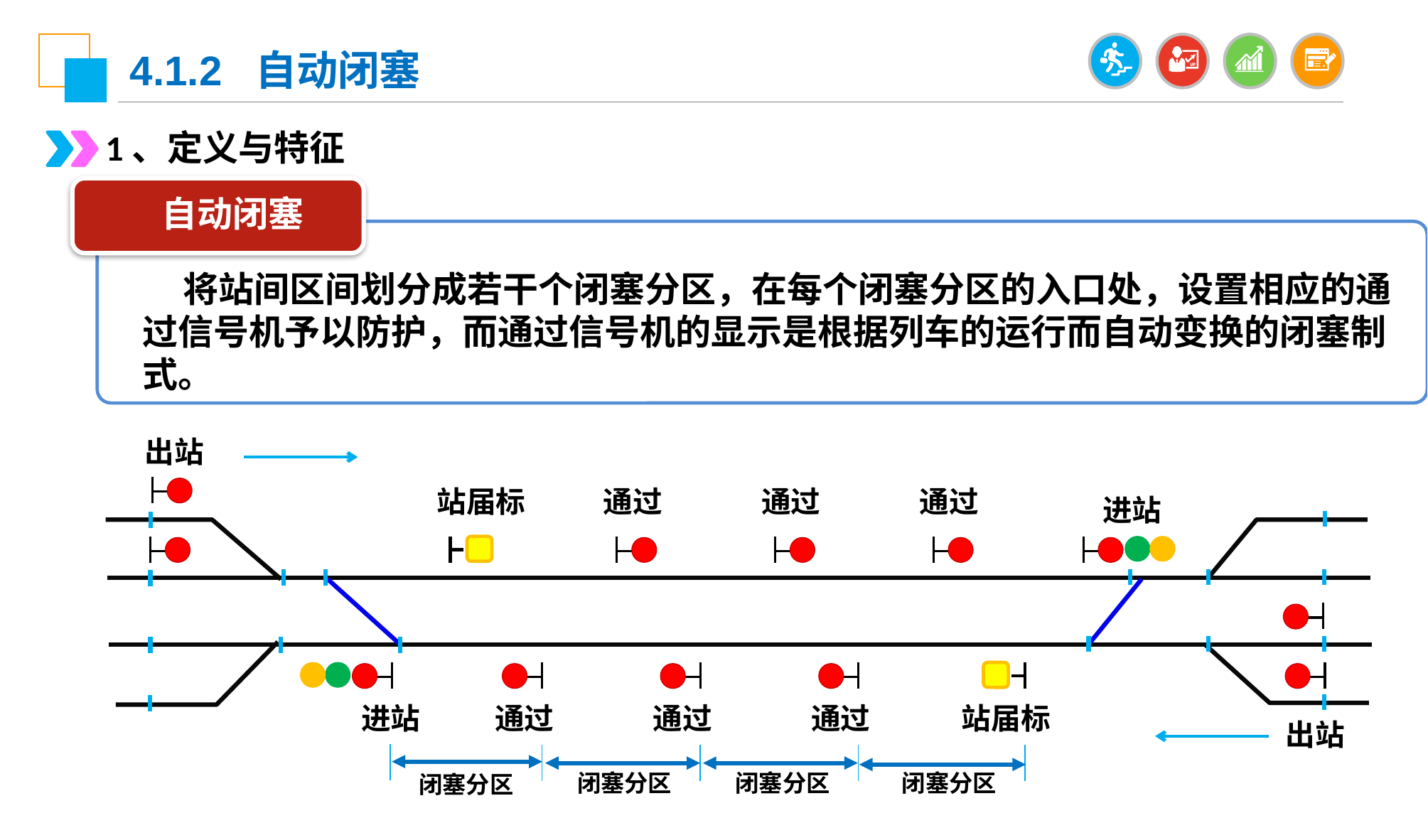

4.1.2  自动闭塞
1、定义与特征

自动闭塞

    将站间区间划分成若干个闭塞分区，在每个闭塞分区的入口处，设置相应的通过信号机予以防护，而通过信号机的显示是根据列车的运行而自动变换的闭塞制式。
出站

站届标
通过
通过
通过
进站

进站
通过
通过
通过
站届标

出站

闭塞分区
闭塞分区
闭塞分区
闭塞分区